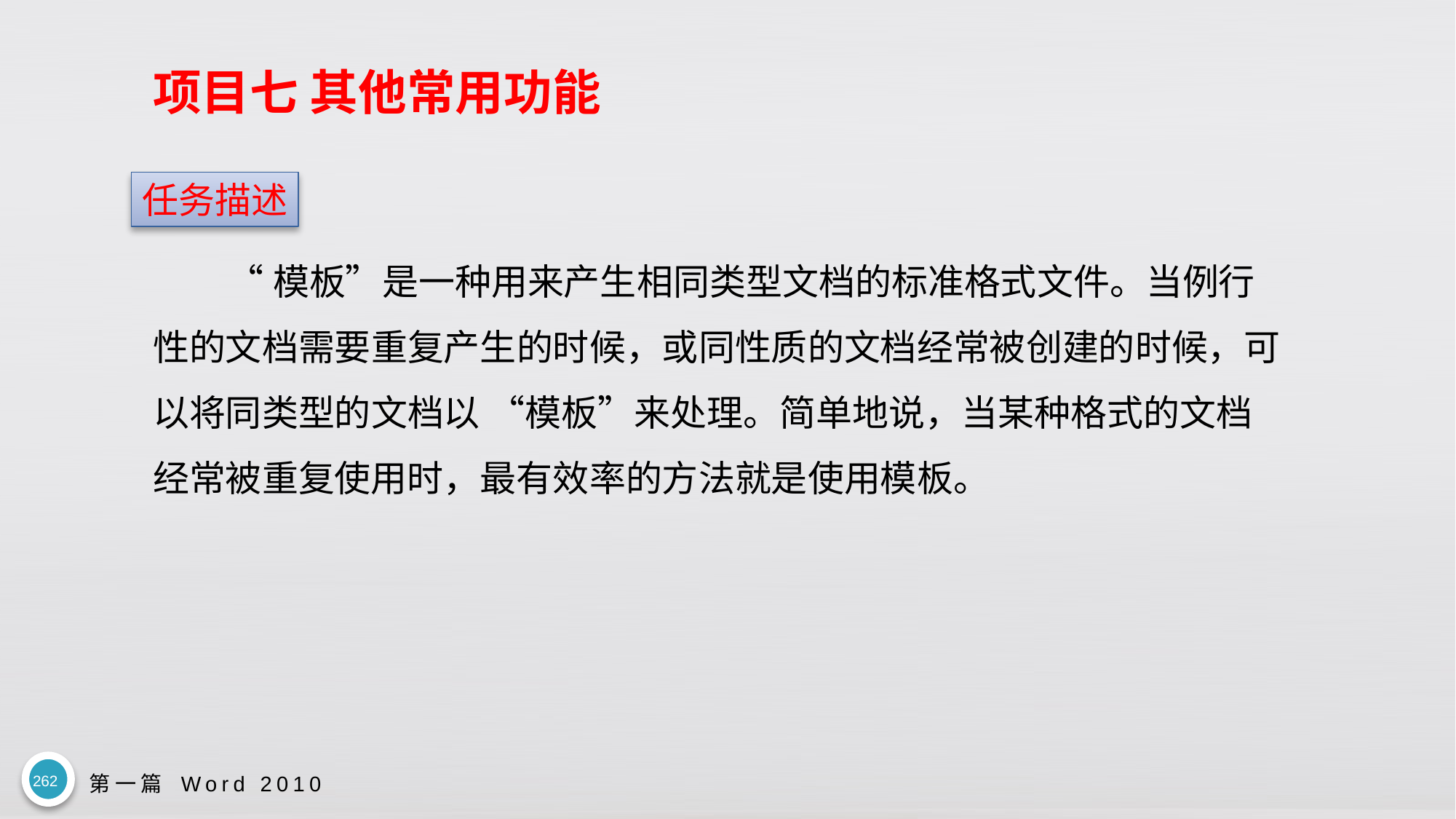

# 项目七 其他常用功能
任务描述
“模板”是一种用来产生相同类型文档的标准格式文件。当例行性的文档需要重复产生的时候，或同性质的文档经常被创建的时候，可以将同类型的文档以 “模板”来处理。简单地说，当某种格式的文档经常被重复使用时，最有效率的方法就是使用模板。
262